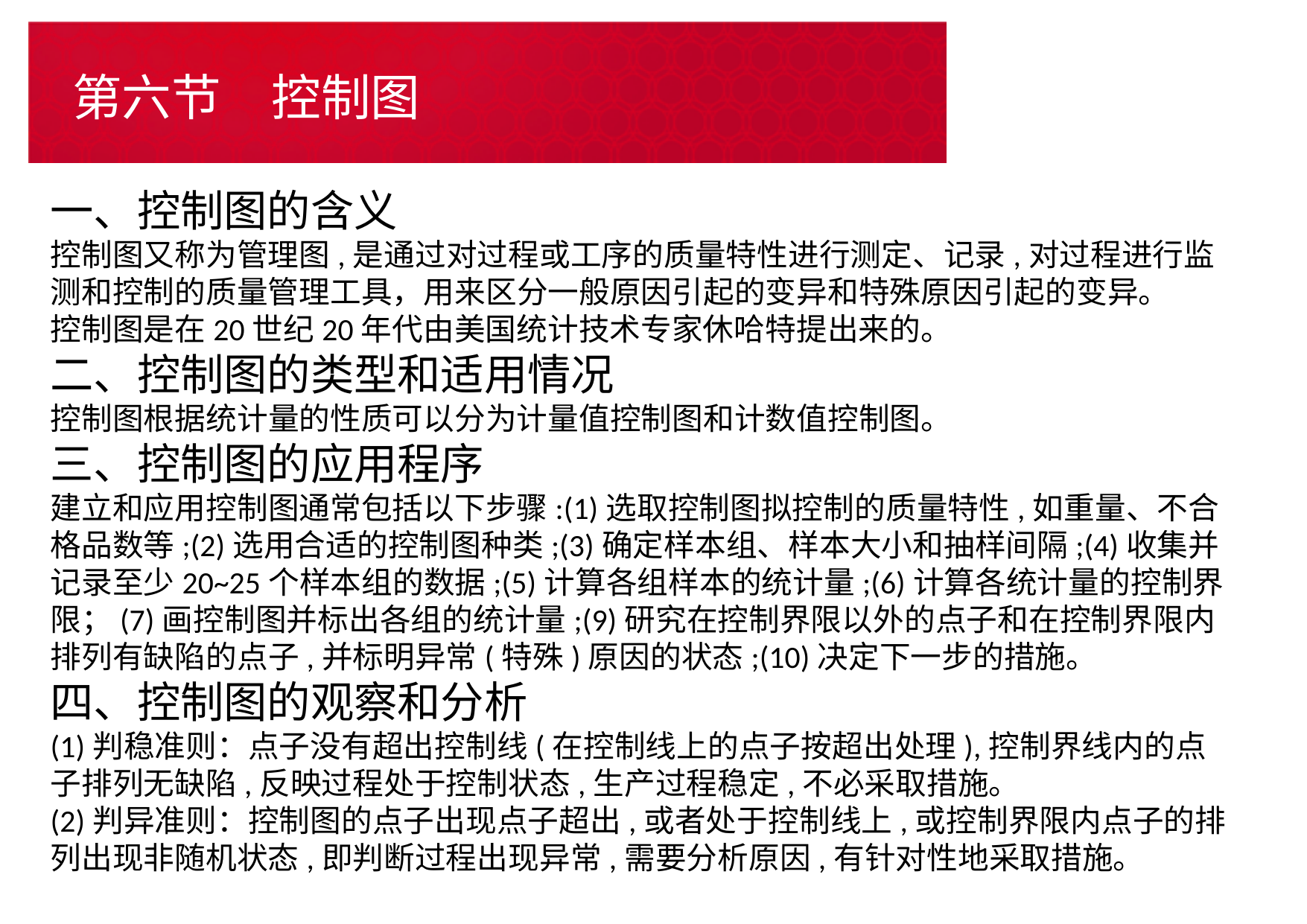

# 第六节　控制图
一、控制图的含义
控制图又称为管理图,是通过对过程或工序的质量特性进行测定、记录,对过程进行监测和控制的质量管理工具，用来区分一般原因引起的变异和特殊原因引起的变异。
控制图是在20世纪20年代由美国统计技术专家休哈特提出来的。
二、控制图的类型和适用情况
控制图根据统计量的性质可以分为计量值控制图和计数值控制图。
三、控制图的应用程序
建立和应用控制图通常包括以下步骤:(1)选取控制图拟控制的质量特性,如重量、不合格品数等;(2)选用合适的控制图种类;(3)确定样本组、样本大小和抽样间隔;(4)收集并记录至少20~25个样本组的数据;(5)计算各组样本的统计量;(6)计算各统计量的控制界限；(7)画控制图并标出各组的统计量;(9)研究在控制界限以外的点子和在控制界限内排列有缺陷的点子,并标明异常(特殊)原因的状态;(10)决定下一步的措施。
四、控制图的观察和分析
(1)判稳准则：点子没有超出控制线(在控制线上的点子按超出处理),控制界线内的点子排列无缺陷,反映过程处于控制状态,生产过程稳定,不必采取措施。
(2)判异准则：控制图的点子出现点子超出,或者处于控制线上,或控制界限内点子的排列出现非随机状态,即判断过程出现异常,需要分析原因,有针对性地采取措施。